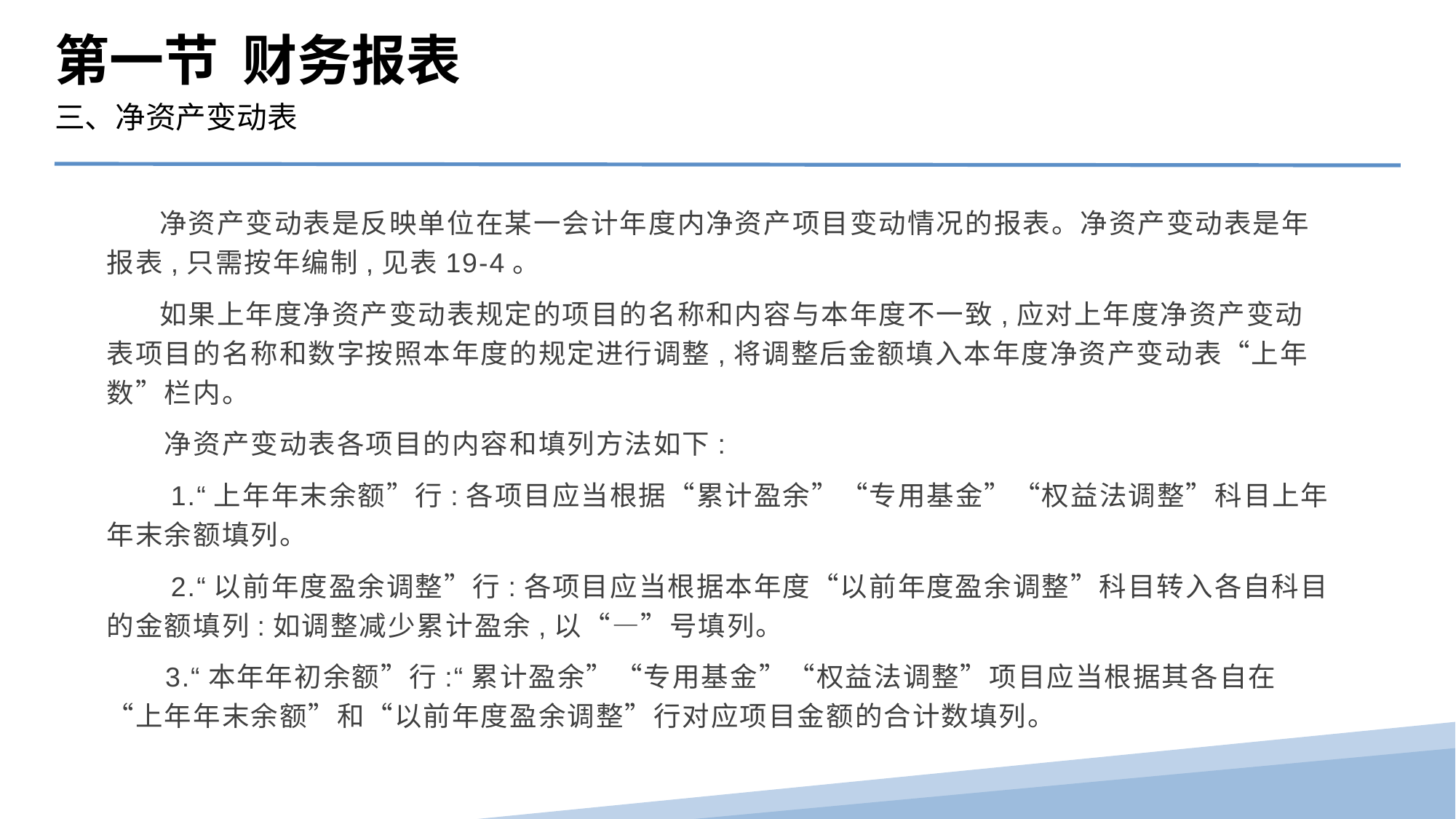

第一节  财务报表
三、净资产变动表
      净资产变动表是反映单位在某一会计年度内净资产项目变动情况的报表。净资产变动表是年报表,只需按年编制,见表19-4。
      如果上年度净资产变动表规定的项目的名称和内容与本年度不一致,应对上年度净资产变动表项目的名称和数字按照本年度的规定进行调整,将调整后金额填入本年度净资产变动表“上年数”栏内。
　　净资产变动表各项目的内容和填列方法如下:
　　1.“上年年末余额”行:各项目应当根据“累计盈余”“专用基金”“权益法调整”科目上年年末余额填列。
　　2.“以前年度盈余调整”行:各项目应当根据本年度“以前年度盈余调整”科目转入各自科目的金额填列:如调整减少累计盈余,以“—”号填列。
　   3.“本年年初余额”行:“累计盈余”“专用基金”“权益法调整”项目应当根据其各自在“上年年末余额”和“以前年度盈余调整”行对应项目金额的合计数填列。